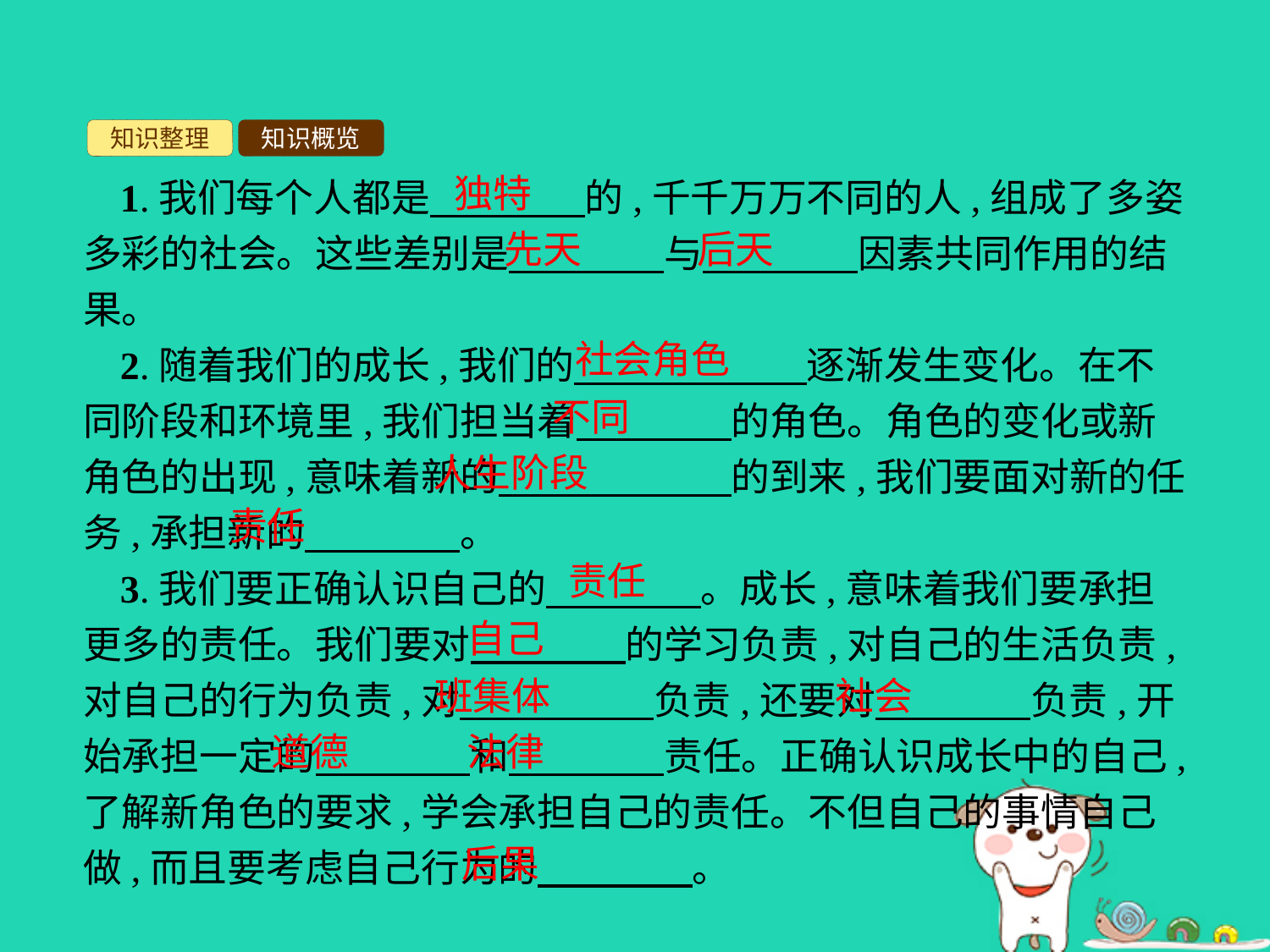

知识整理
知识概览
独特
1.我们每个人都是　　　　的,千千万万不同的人,组成了多姿多彩的社会。这些差别是　　　　与　　　　因素共同作用的结果。
2.随着我们的成长,我们的　　　　　　逐渐发生变化。在不同阶段和环境里,我们担当着　　　　的角色。角色的变化或新角色的出现,意味着新的　　　　　　的到来,我们要面对新的任务,承担新的　　　　。
3.我们要正确认识自己的　　　　。成长,意味着我们要承担更多的责任。我们要对　　　　的学习负责,对自己的生活负责,对自己的行为负责,对　　　　　负责,还要对　　　　负责,开始承担一定的　　　　和　　　　责任。正确认识成长中的自己,了解新角色的要求,学会承担自己的责任。不但自己的事情自己做,而且要考虑自己行为的　　　　。
先天
后天
社会角色
不同
人生阶段
责任
责任
自己
班集体
社会
道德
法律
后果